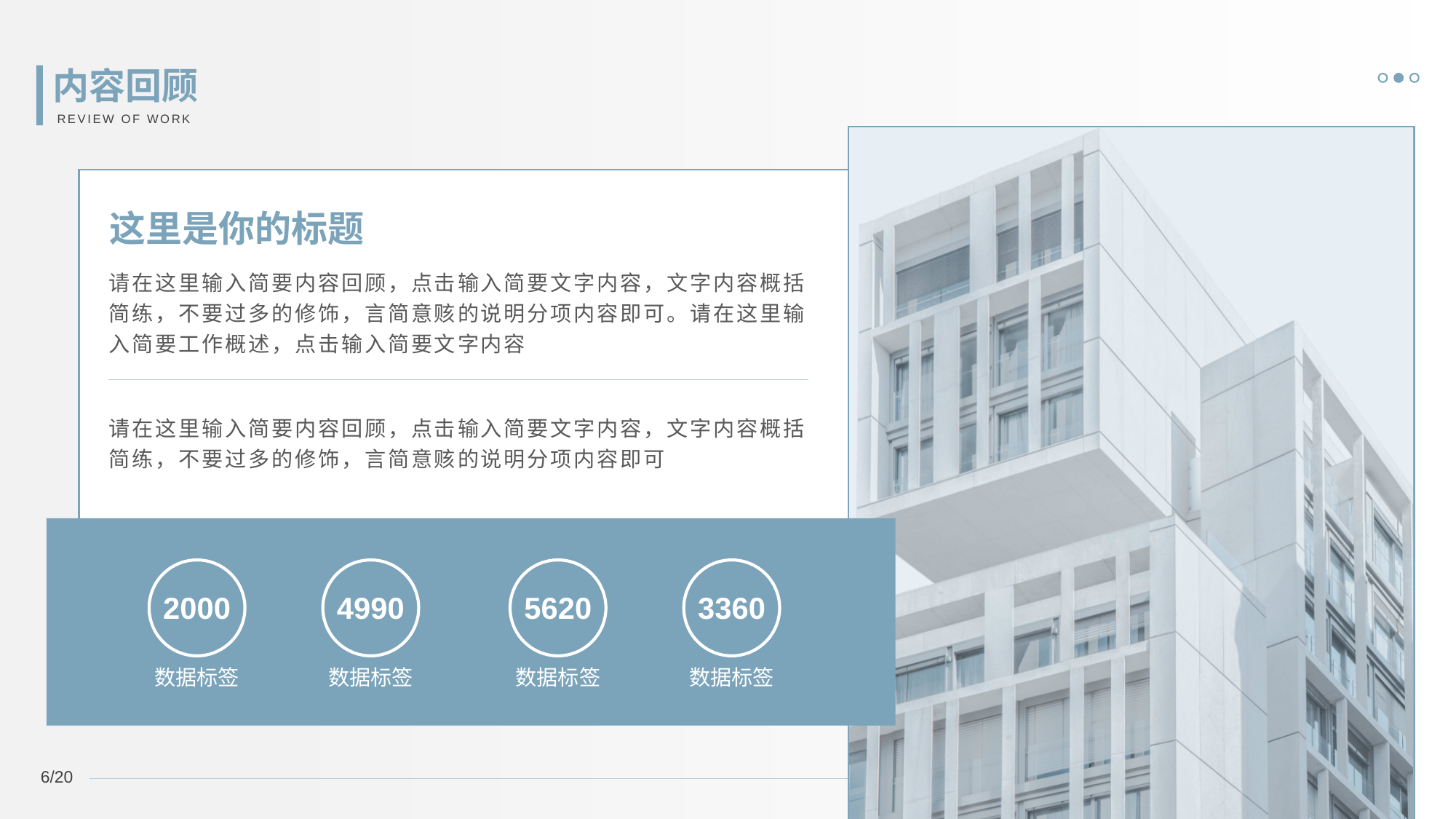

内容回顾
REVIEW OF WORK

这里是你的标题
请在这里输入简要内容回顾，点击输入简要文字内容，文字内容概括简练，不要过多的修饰，言简意赅的说明分项内容即可。请在这里输入简要工作概述，点击输入简要文字内容
请在这里输入简要内容回顾，点击输入简要文字内容，文字内容概括简练，不要过多的修饰，言简意赅的说明分项内容即可

2000
数据标签

4990
数据标签

数据标签
5620

3360
数据标签
6/20